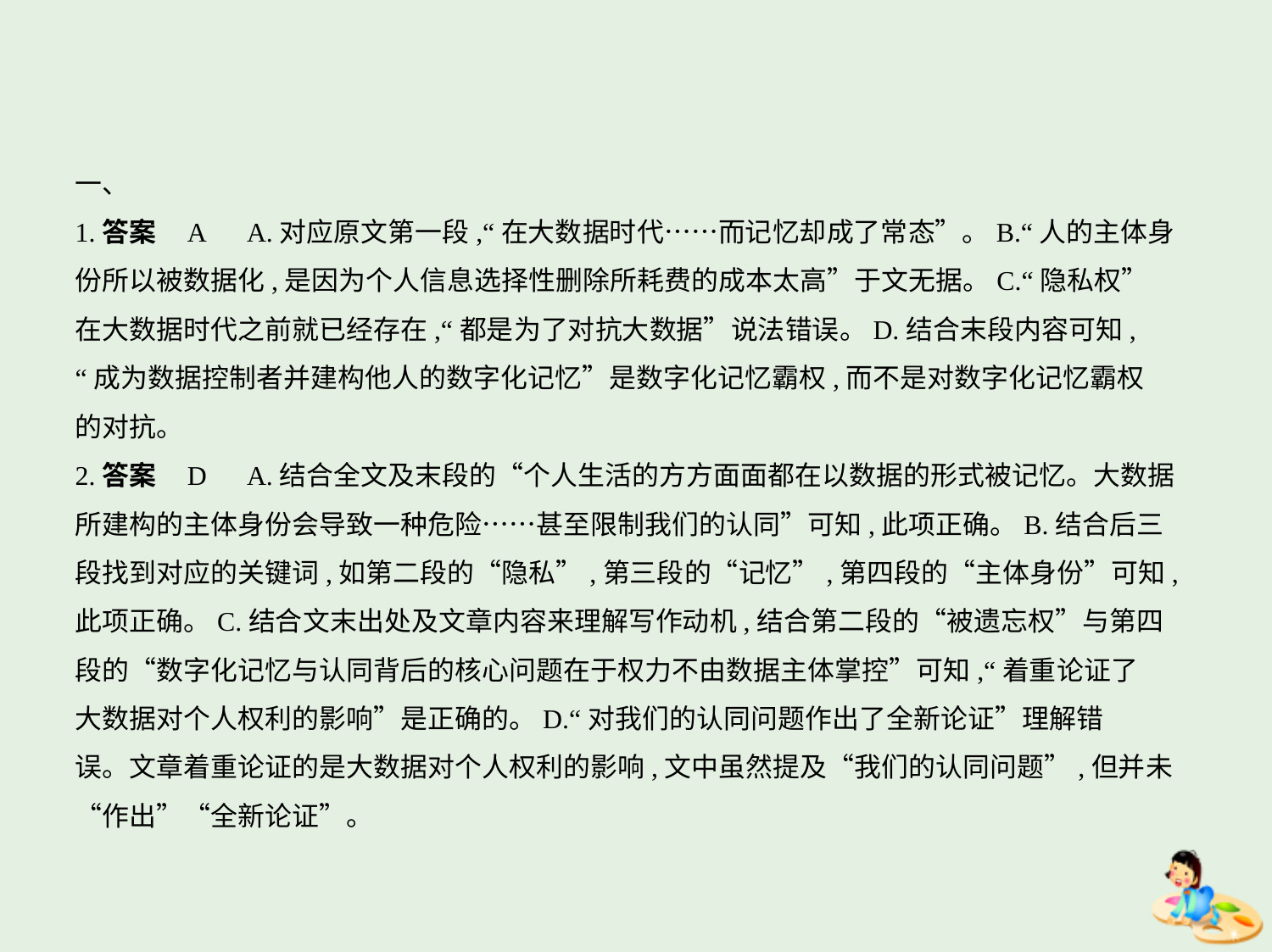

一、
1.答案    A　A.对应原文第一段,“在大数据时代……而记忆却成了常态”。B.“人的主体身
份所以被数据化,是因为个人信息选择性删除所耗费的成本太高”于文无据。C.“隐私权”
在大数据时代之前就已经存在,“都是为了对抗大数据”说法错误。D.结合末段内容可知,
“成为数据控制者并建构他人的数字化记忆”是数字化记忆霸权,而不是对数字化记忆霸权
的对抗。
2.答案    D　A.结合全文及末段的“个人生活的方方面面都在以数据的形式被记忆。大数据
所建构的主体身份会导致一种危险……甚至限制我们的认同”可知,此项正确。B.结合后三
段找到对应的关键词,如第二段的“隐私”,第三段的“记忆”,第四段的“主体身份”可知,
此项正确。C.结合文末出处及文章内容来理解写作动机,结合第二段的“被遗忘权”与第四
段的“数字化记忆与认同背后的核心问题在于权力不由数据主体掌控”可知,“着重论证了
大数据对个人权利的影响”是正确的。D.“对我们的认同问题作出了全新论证”理解错
误。文章着重论证的是大数据对个人权利的影响,文中虽然提及“我们的认同问题”,但并未
“作出”“全新论证”。